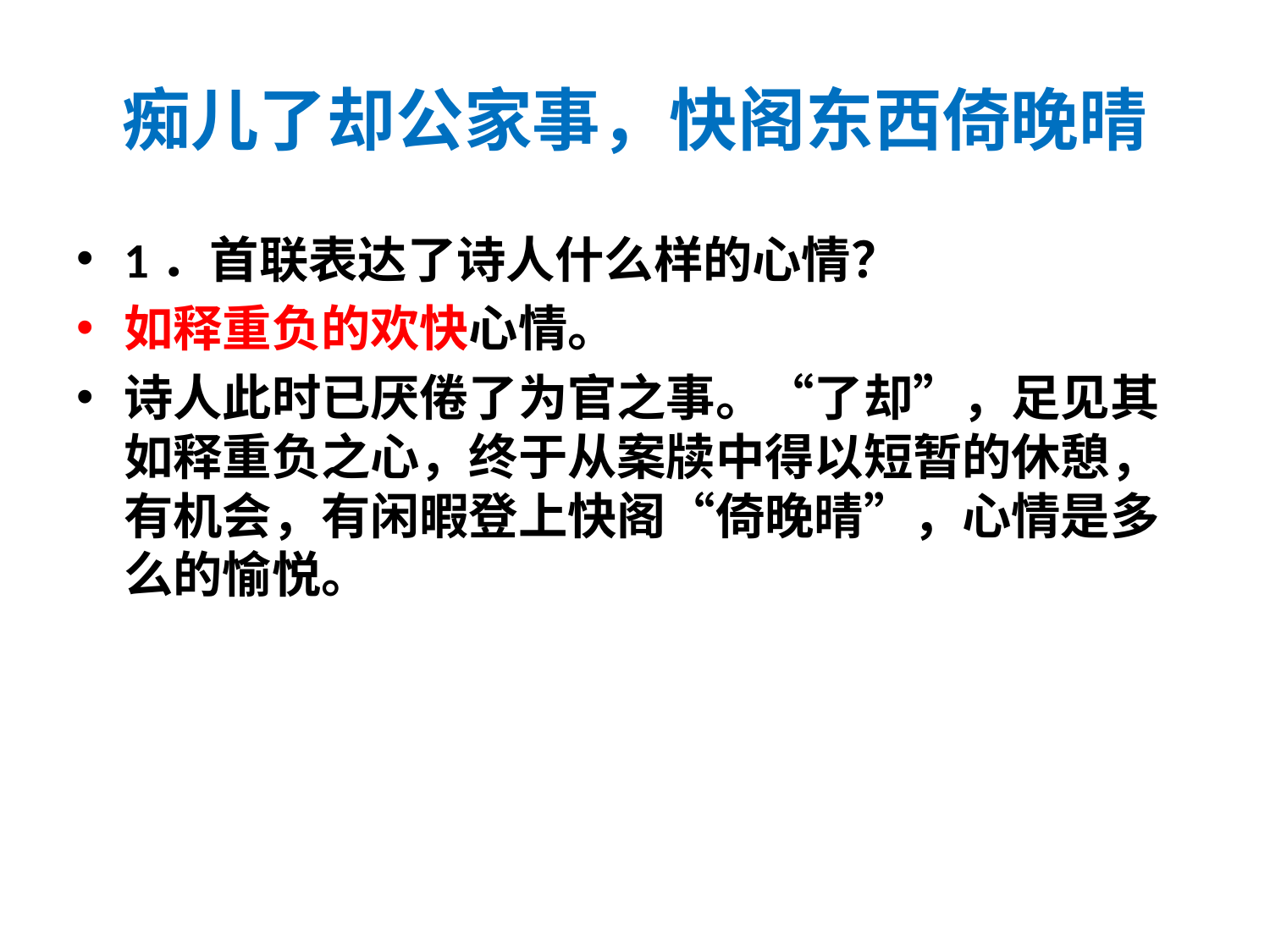

# 痴儿了却公家事，快阁东西倚晚晴
1．首联表达了诗人什么样的心情？
如释重负的欢快心情。
诗人此时已厌倦了为官之事。“了却”，足见其如释重负之心，终于从案牍中得以短暂的休憩，有机会，有闲暇登上快阁“倚晚晴”，心情是多么的愉悦。